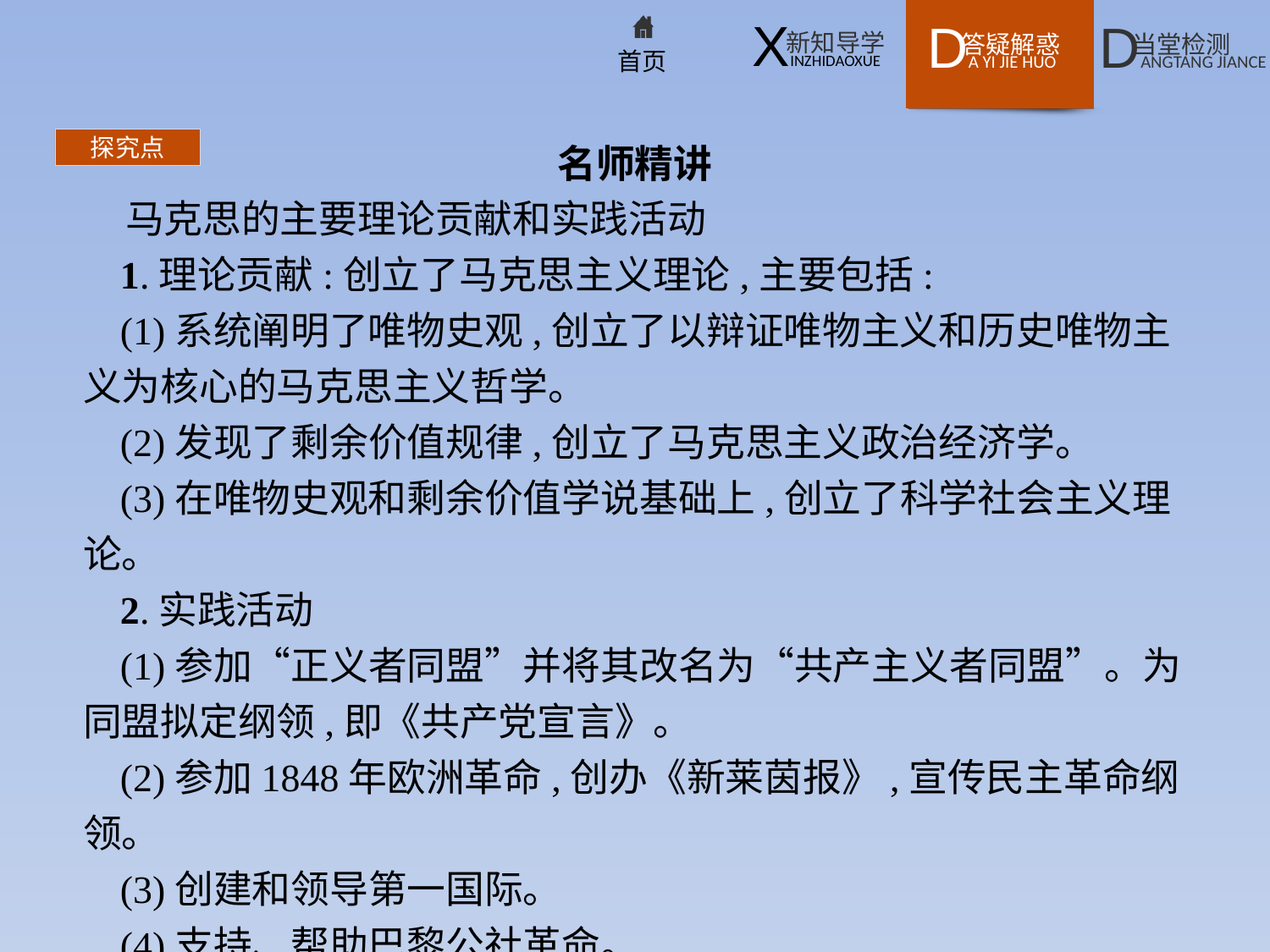

名师精讲
马克思的主要理论贡献和实践活动
1.理论贡献:创立了马克思主义理论,主要包括:
(1)系统阐明了唯物史观,创立了以辩证唯物主义和历史唯物主义为核心的马克思主义哲学。
(2)发现了剩余价值规律,创立了马克思主义政治经济学。
(3)在唯物史观和剩余价值学说基础上,创立了科学社会主义理论。
2.实践活动
(1)参加“正义者同盟”并将其改名为“共产主义者同盟”。为同盟拟定纲领,即《共产党宣言》。
(2)参加1848年欧洲革命,创办《新莱茵报》,宣传民主革命纲领。
(3)创建和领导第一国际。
(4)支持、帮助巴黎公社革命。
探究点